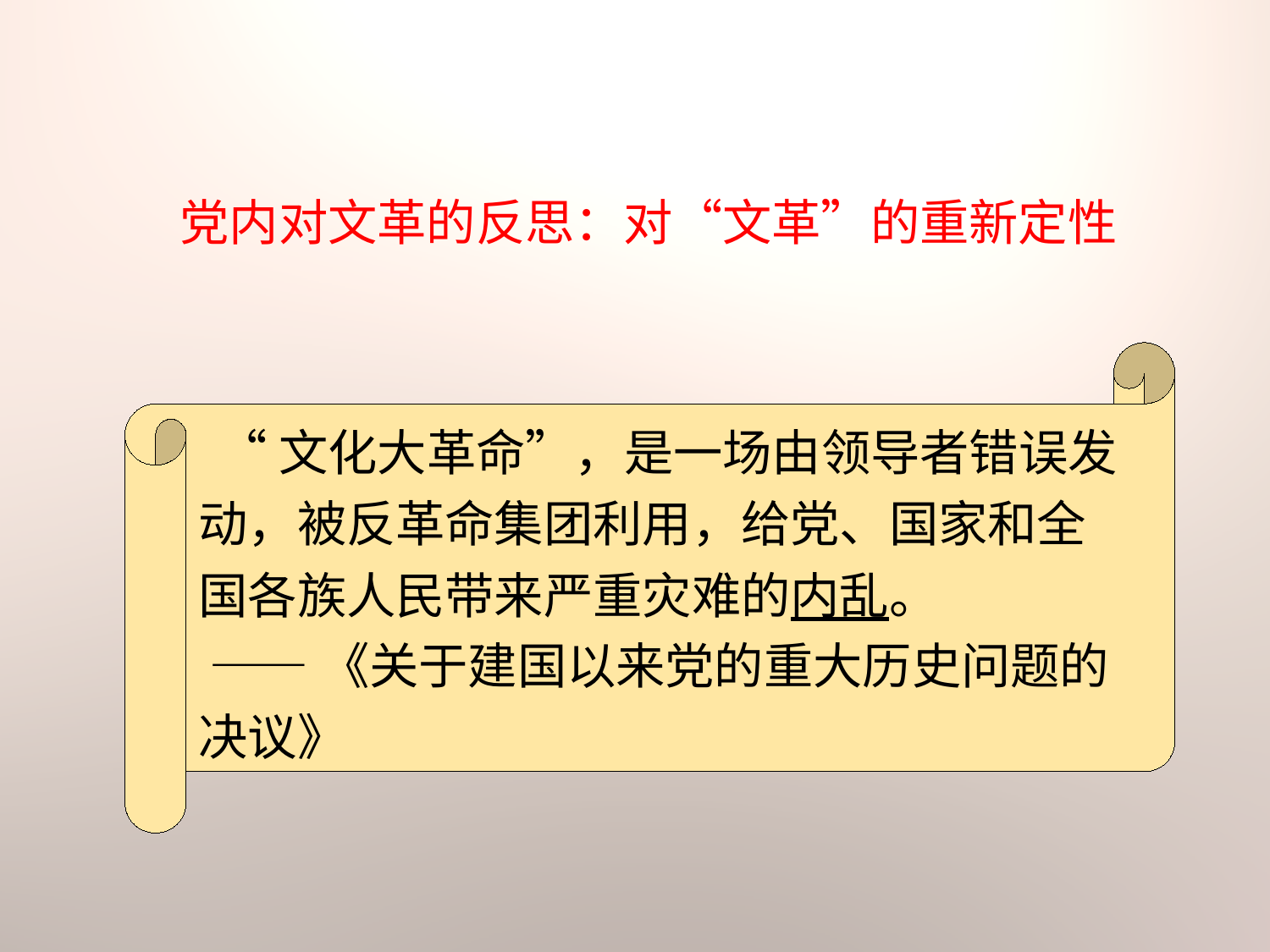

党内对文革的反思：对“文革”的重新定性
  “文化大革命”，是一场由领导者错误发动，被反革命集团利用，给党、国家和全国各族人民带来严重灾难的内乱。
 ——《关于建国以来党的重大历史问题的决议》